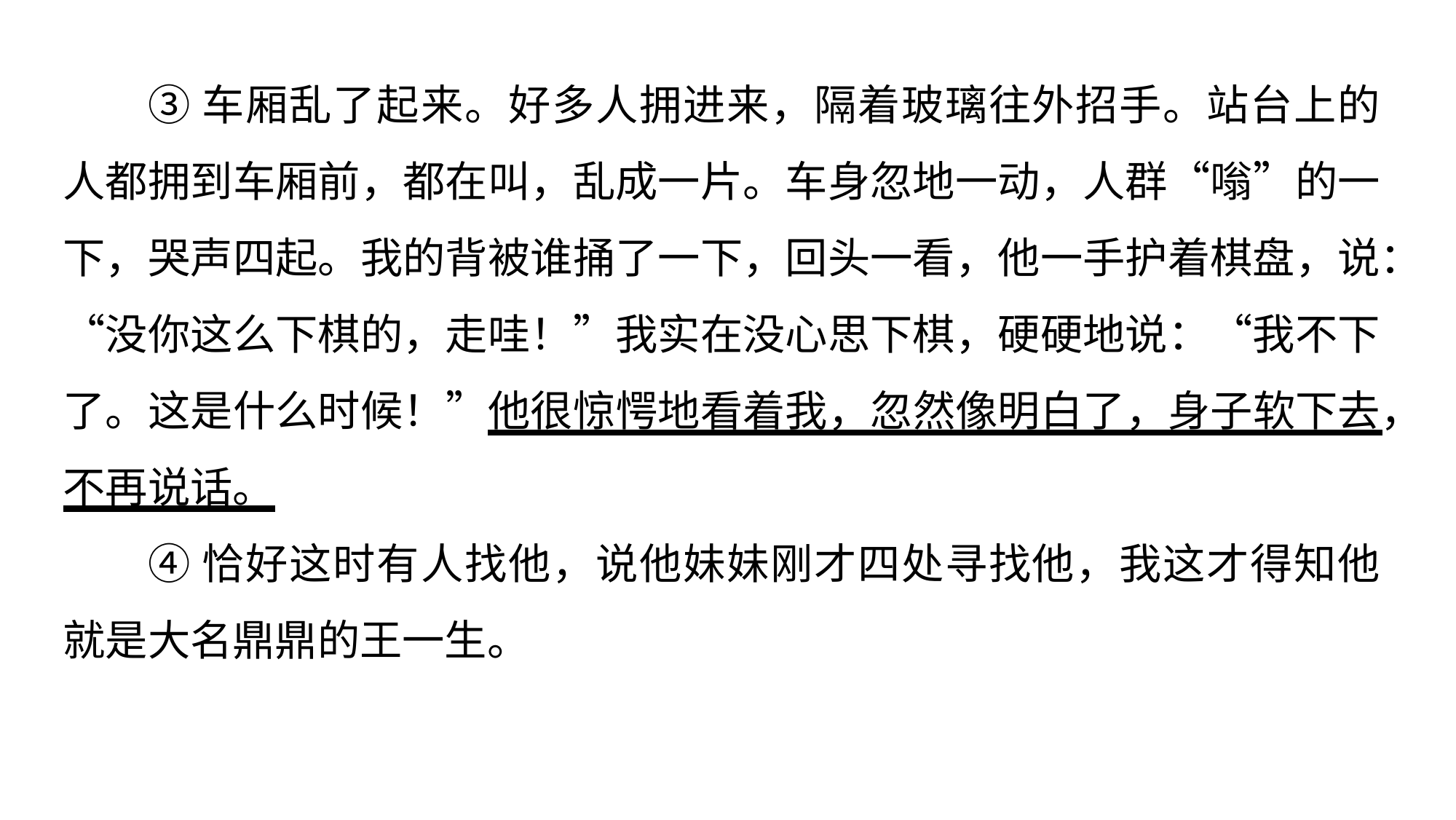

③车厢乱了起来。好多人拥进来，隔着玻璃往外招手。站台上的人都拥到车厢前，都在叫，乱成一片。车身忽地一动，人群“嗡”的一下，哭声四起。我的背被谁捅了一下，回头一看，他一手护着棋盘，说：“没你这么下棋的，走哇！”我实在没心思下棋，硬硬地说：“我不下了。这是什么时候！”他很惊愕地看着我，忽然像明白了，身子软下去，不再说话。
④恰好这时有人找他，说他妹妹刚才四处寻找他，我这才得知他就是大名鼎鼎的王一生。